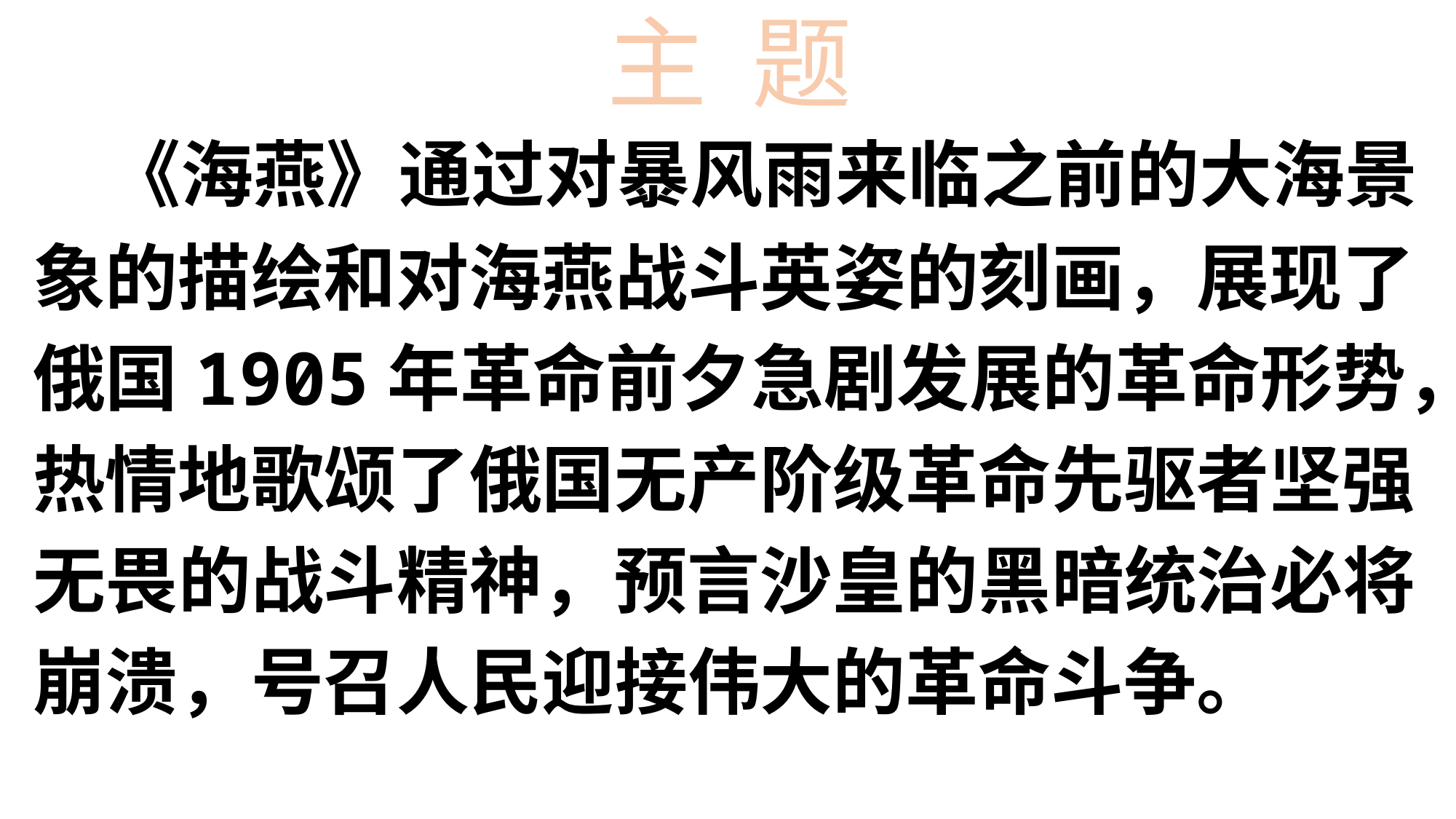

# 主  题
   《海燕》通过对暴风雨来临之前的大海景象的描绘和对海燕战斗英姿的刻画，展现了俄国1905年革命前夕急剧发展的革命形势，热情地歌颂了俄国无产阶级革命先驱者坚强无畏的战斗精神，预言沙皇的黑暗统治必将崩溃，号召人民迎接伟大的革命斗争。